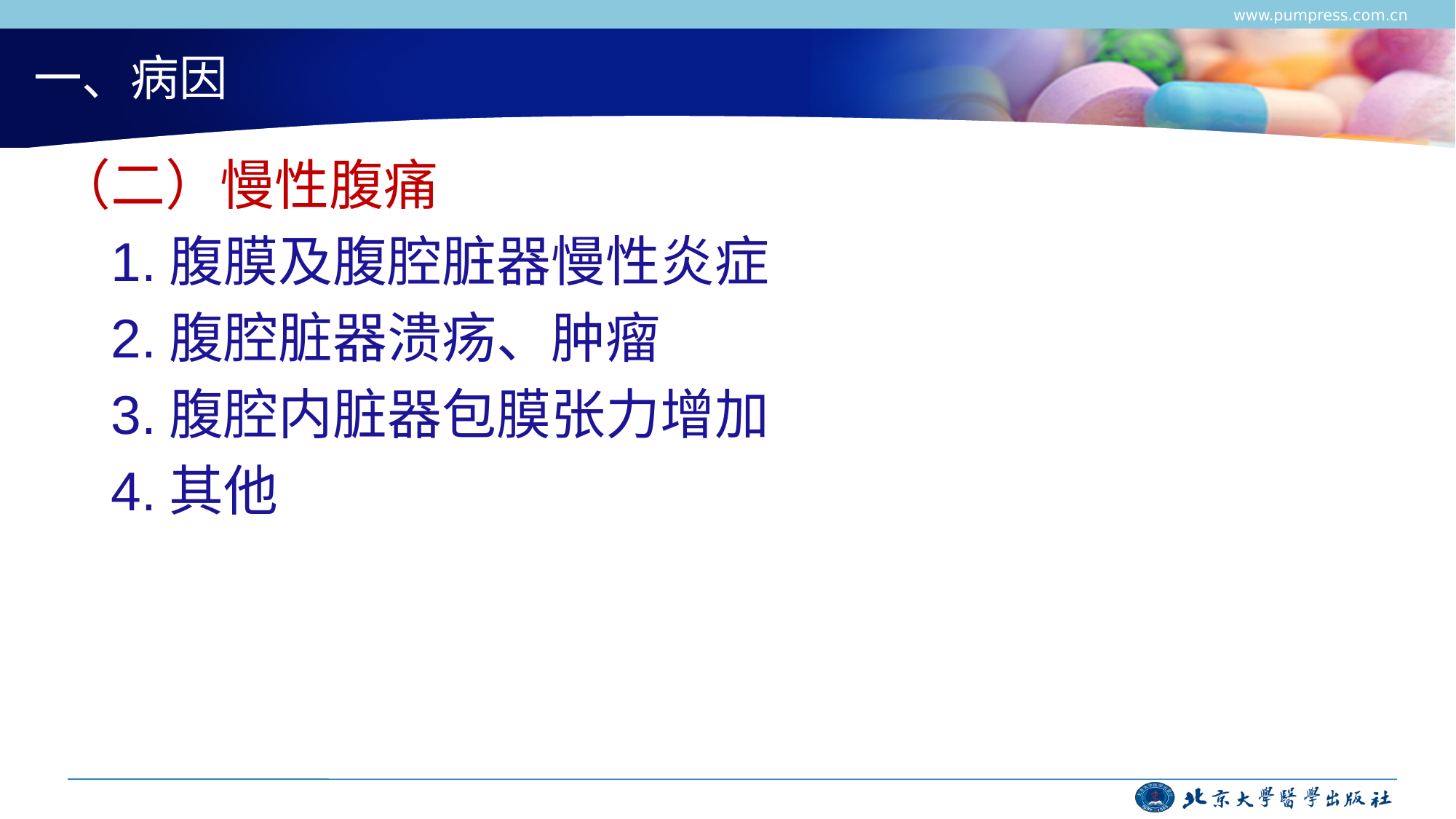

www.pumpress.com.cn
# 一、病因
（二）慢性腹痛
1.腹膜及腹腔脏器慢性炎症
2.腹腔脏器溃疡、肿瘤
3.腹腔内脏器包膜张力增加
4.其他